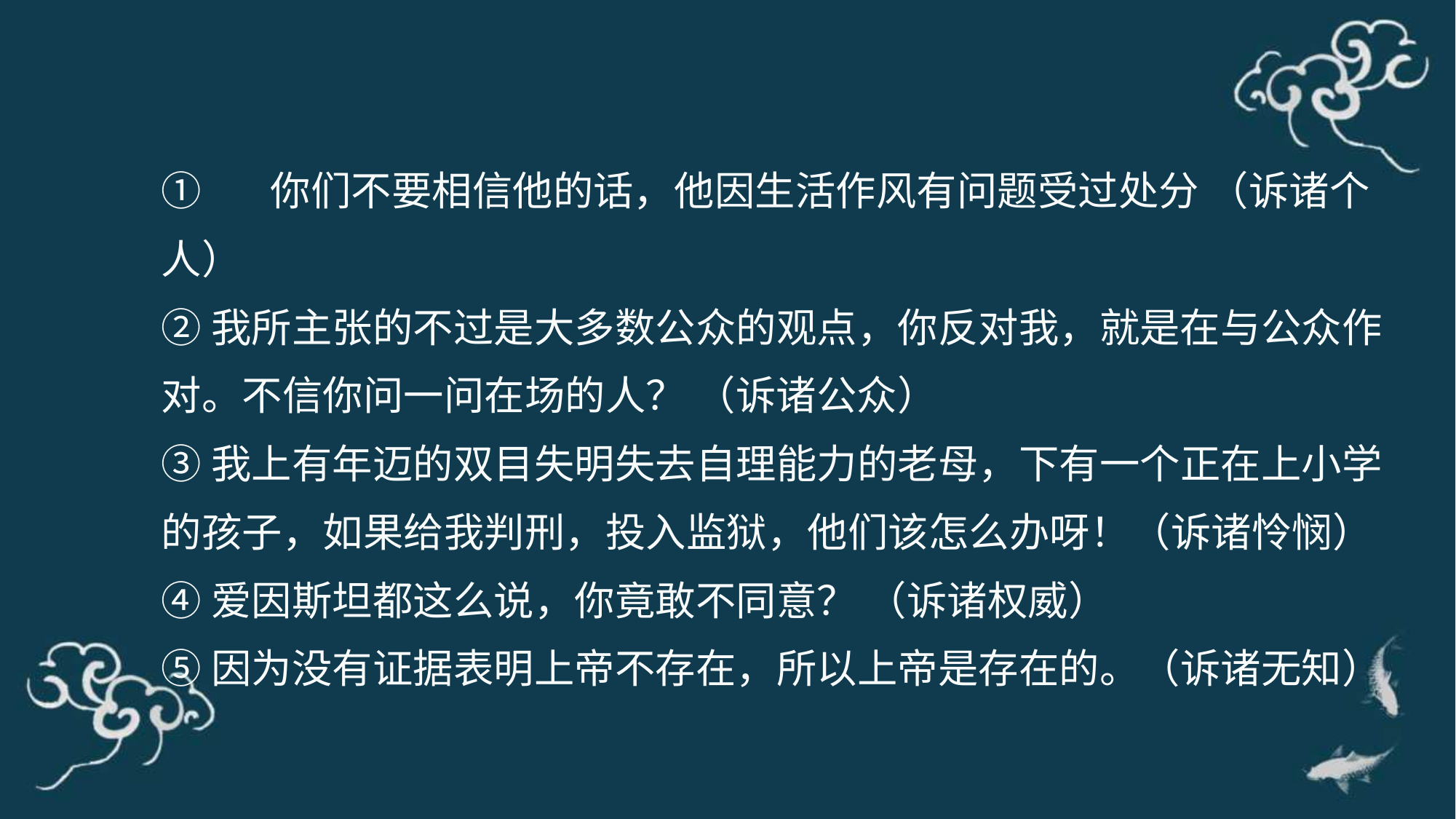

①	你们不要相信他的话，他因生活作风有问题受过处分 （诉诸个人）
②我所主张的不过是大多数公众的观点，你反对我，就是在与公众作对。不信你问一问在场的人？ （诉诸公众）
③我上有年迈的双目失明失去自理能力的老母，下有一个正在上小学的孩子，如果给我判刑，投入监狱，他们该怎么办呀！（诉诸怜悯）
④爱因斯坦都这么说，你竟敢不同意？ （诉诸权威）
⑤因为没有证据表明上帝不存在，所以上帝是存在的。（诉诸无知）